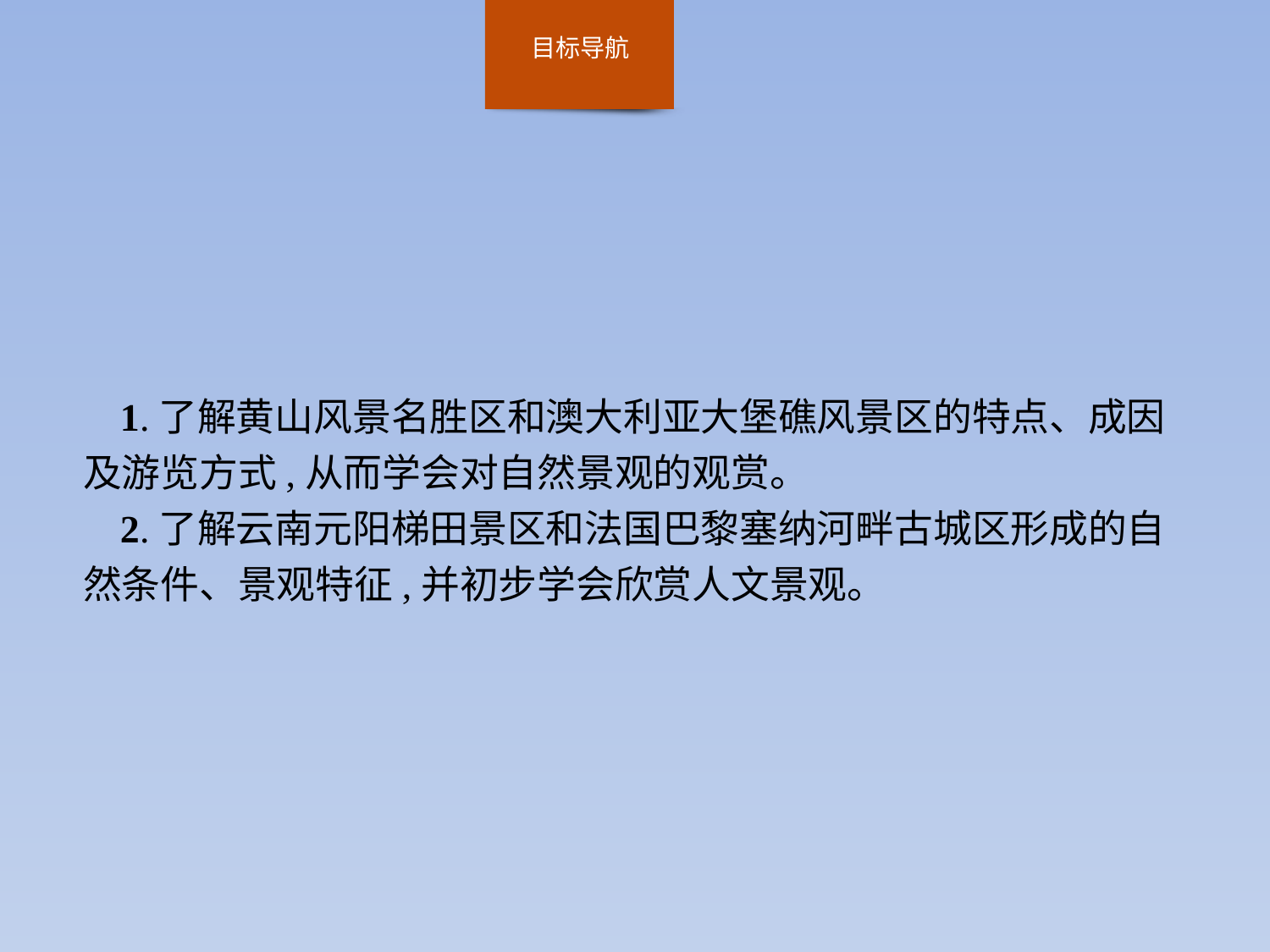

1.了解黄山风景名胜区和澳大利亚大堡礁风景区的特点、成因及游览方式,从而学会对自然景观的观赏。
2.了解云南元阳梯田景区和法国巴黎塞纳河畔古城区形成的自然条件、景观特征,并初步学会欣赏人文景观。